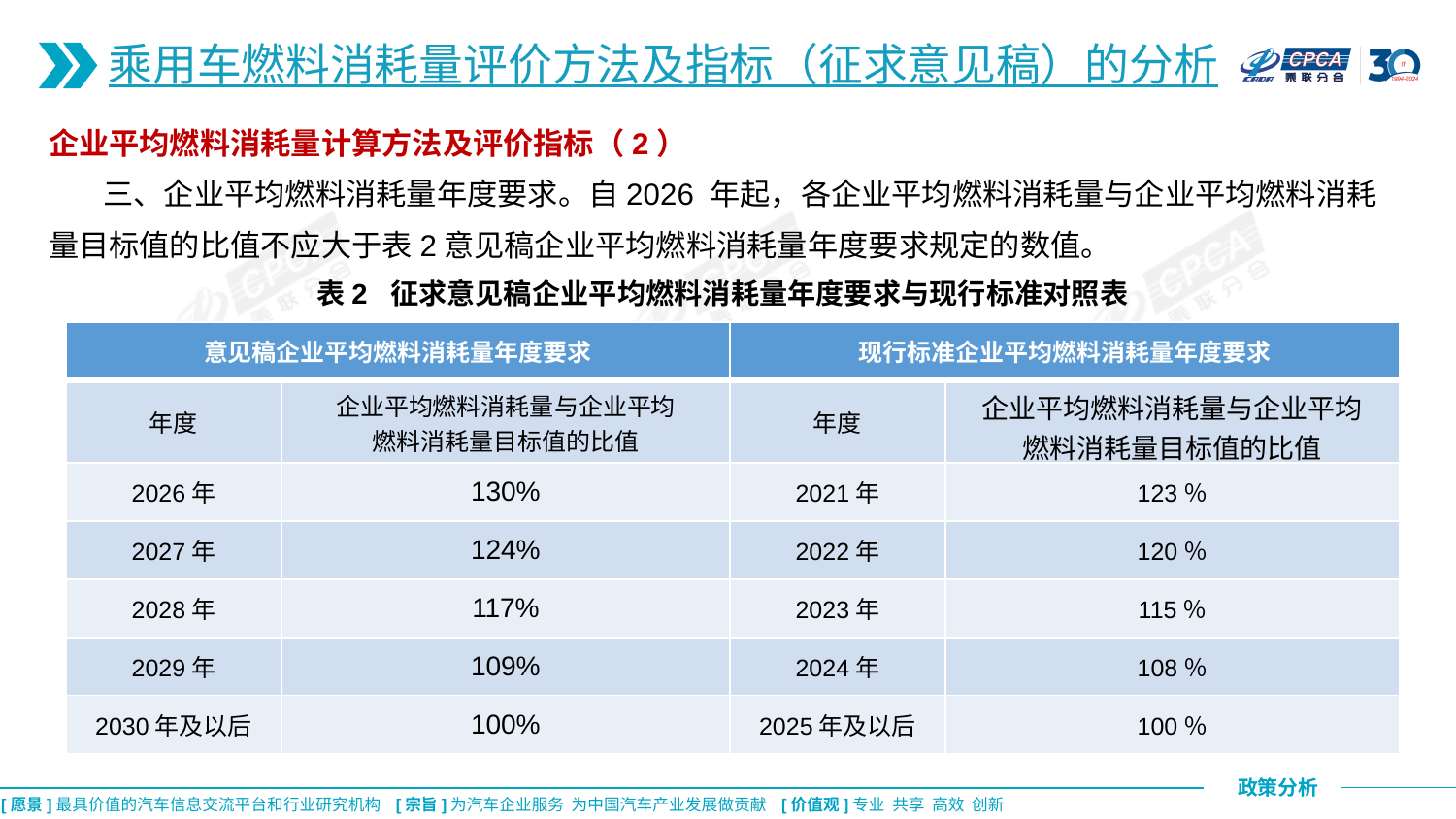

乘用车燃料消耗量评价方法及指标（征求意见稿）的分析
企业平均燃料消耗量计算方法及评价指标（2）
       三、企业平均燃料消耗量年度要求。自2026 年起，各企业平均燃料消耗量与企业平均燃料消耗量目标值的比值不应大于表2意见稿企业平均燃料消耗量年度要求规定的数值。
表2  征求意见稿企业平均燃料消耗量年度要求与现行标准对照表
| 意见稿企业平均燃料消耗量年度要求 |  | 现行标准企业平均燃料消耗量年度要求 |  |
| --- | --- | --- | --- |
| 年度 | 企业平均燃料消耗量与企业平均 燃料消耗量目标值的比值 | 年度 | 企业平均燃料消耗量与企业平均 燃料消耗量目标值的比值 |
| 2026年 | 130% | 2021年 | 123％ |
| 2027年 | 124% | 2022年 | 120％ |
| 2028年 | 117% | 2023年 | 115％ |
| 2029年 | 109% | 2024年 | 108％ |
| 2030年及以后 | 100% | 2025年及以后 | 100％ |